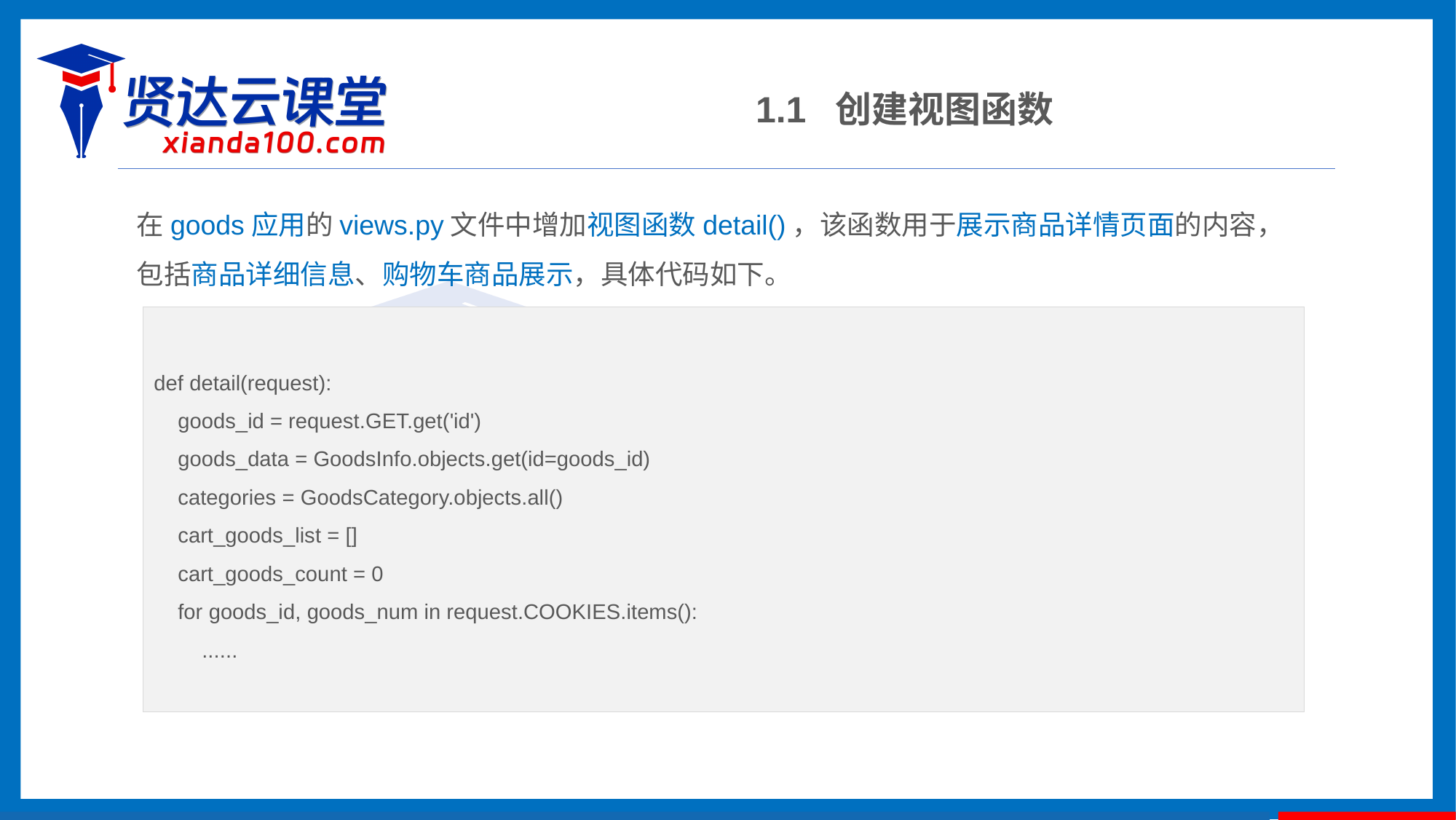

1.1  创建视图函数
在goods应用的views.py文件中增加视图函数detail()，该函数用于展示商品详情页面的内容，包括商品详细信息、购物车商品展示，具体代码如下。
def detail(request):
    goods_id = request.GET.get('id')
    goods_data = GoodsInfo.objects.get(id=goods_id)
    categories = GoodsCategory.objects.all()
    cart_goods_list = []
    cart_goods_count = 0
    for goods_id, goods_num in request.COOKIES.items():
        ......